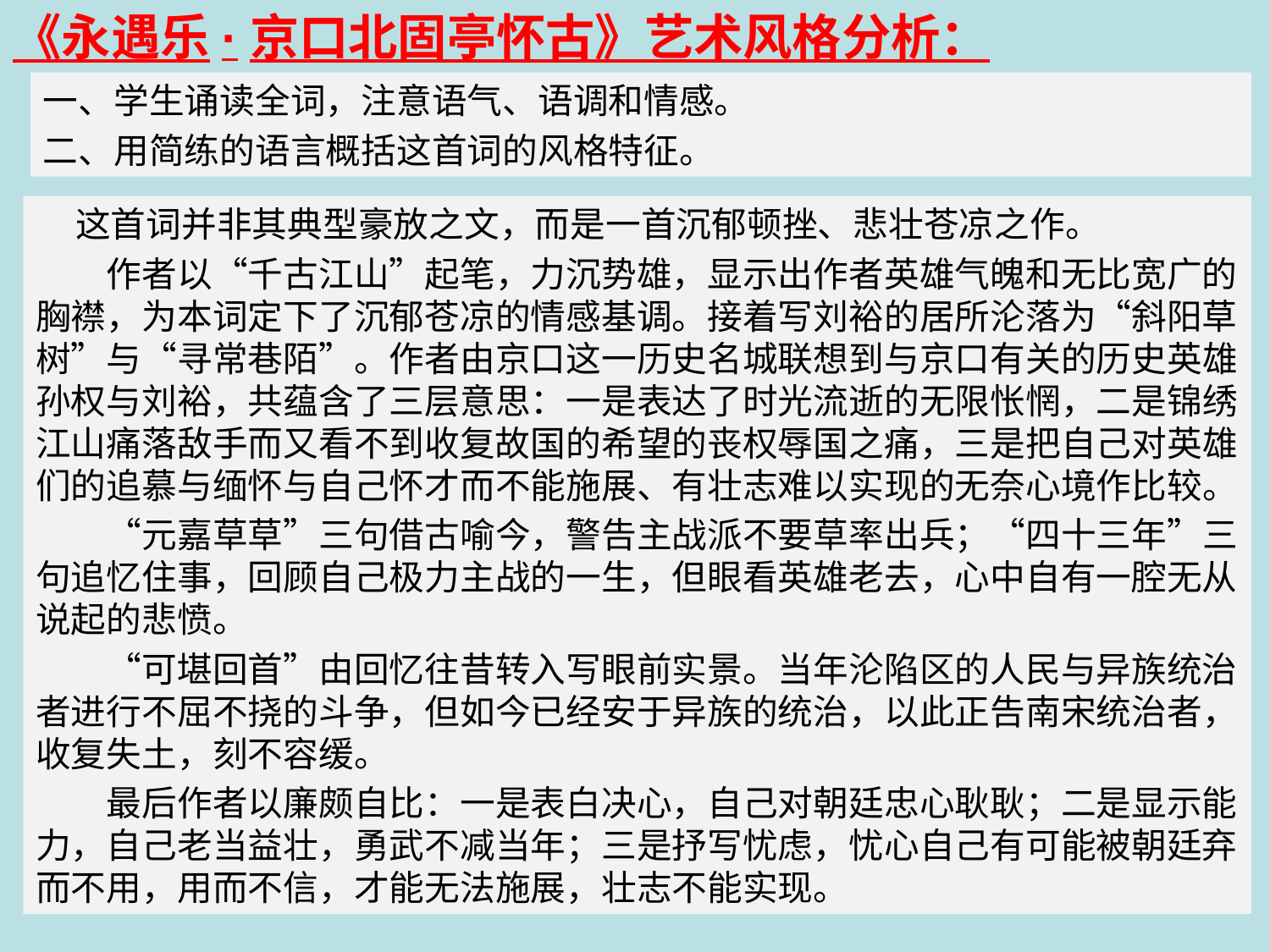

《永遇乐·京口北固亭怀古》艺术风格分析：
一、学生诵读全词，注意语气、语调和情感。
二、用简练的语言概括这首词的风格特征。
    这首词并非其典型豪放之文，而是一首沉郁顿挫、悲壮苍凉之作。
　　作者以“千古江山”起笔，力沉势雄，显示出作者英雄气魄和无比宽广的胸襟，为本词定下了沉郁苍凉的情感基调。接着写刘裕的居所沦落为“斜阳草树”与“寻常巷陌”。作者由京口这一历史名城联想到与京口有关的历史英雄孙权与刘裕，共蕴含了三层意思：一是表达了时光流逝的无限怅惘，二是锦绣江山痛落敌手而又看不到收复故国的希望的丧权辱国之痛，三是把自己对英雄们的追慕与缅怀与自己怀才而不能施展、有壮志难以实现的无奈心境作比较。
　　“元嘉草草”三句借古喻今，警告主战派不要草率出兵；“四十三年”三句追忆住事，回顾自己极力主战的一生，但眼看英雄老去，心中自有一腔无从说起的悲愤。
　　“可堪回首”由回忆往昔转入写眼前实景。当年沦陷区的人民与异族统治者进行不屈不挠的斗争，但如今已经安于异族的统治，以此正告南宋统治者，收复失土，刻不容缓。
　　最后作者以廉颇自比：一是表白决心，自己对朝廷忠心耿耿；二是显示能力，自己老当益壮，勇武不减当年；三是抒写忧虑，忧心自己有可能被朝廷弃而不用，用而不信，才能无法施展，壮志不能实现。